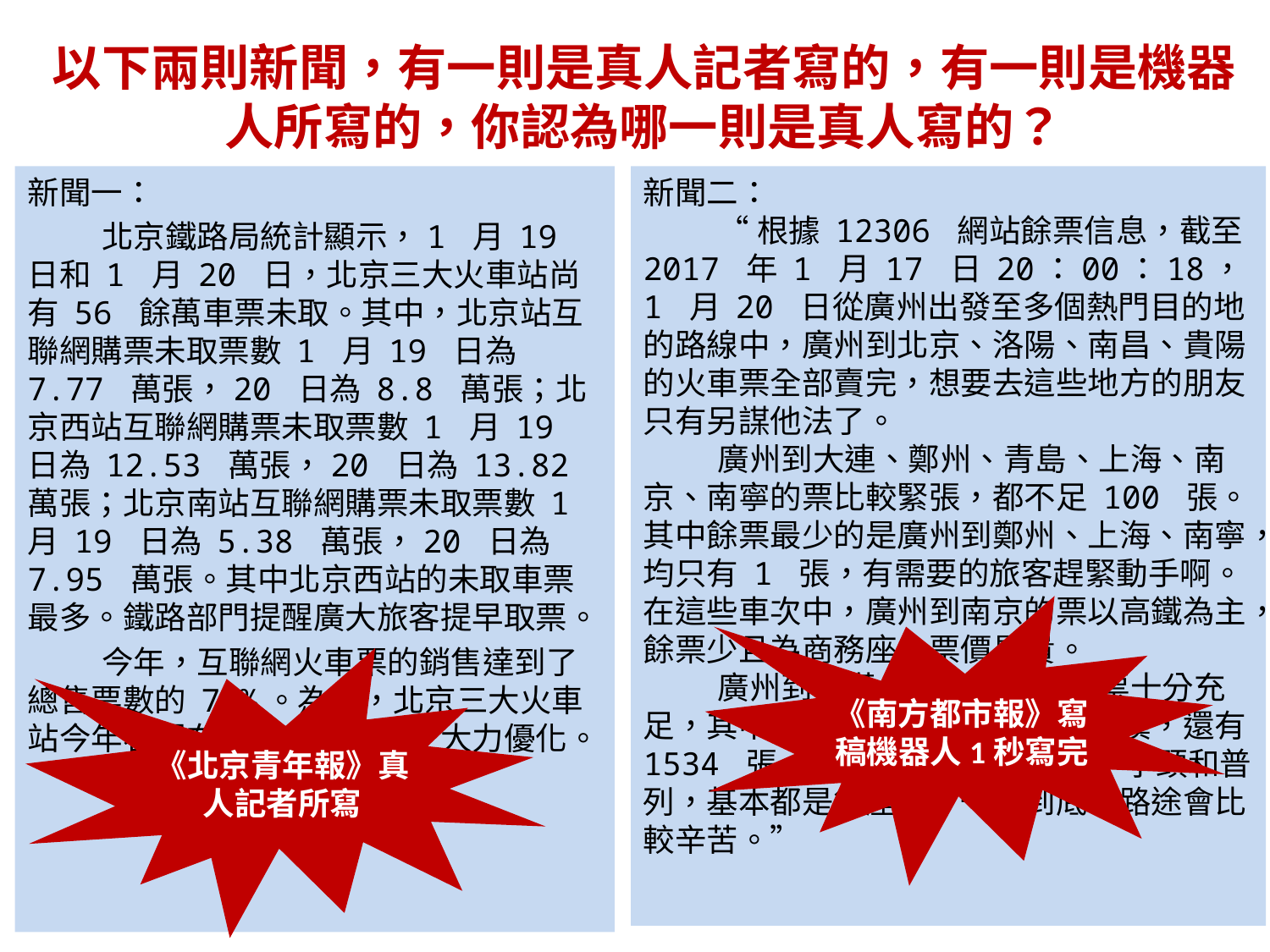

# 以下兩則新聞，有一則是真人記者寫的，有一則是機器人所寫的，你認為哪一則是真人寫的？
新聞一：
北京鐵路局統計顯示，1 月 19 日和 1 月 20 日，北京三大火車站尚有 56 餘萬車票未取。其中，北京站互聯網購票未取票數 1 月 19 日為 7.77 萬張，20 日為 8.8 萬張；北京西站互聯網購票未取票數 1 月 19 日為 12.53 萬張，20 日為 13.82 萬張；北京南站互聯網購票未取票數 1 月 19 日為 5.38 萬張，20 日為 7.95 萬張。其中北京西站的未取車票最多。鐵路部門提醒廣大旅客提早取票。
今年，互聯網火車票的銷售達到了總售票數的 70%。為此，北京三大火車站今年春運在取票方面進行了大力優化。
新聞二：
“根據 12306 網站餘票信息，截至 2017 年 1 月 17 日 20：00：18，1 月 20 日從廣州出發至多個熱門目的地的路線中，廣州到北京、洛陽、南昌、貴陽的火車票全部賣完，想要去這些地方的朋友只有另謀他法了。
廣州到大連、鄭州、青島、上海、南京、南寧的票比較緊張，都不足 100 張。其中餘票最少的是廣州到鄭州、上海、南寧，均只有 1 張，有需要的旅客趕緊動手啊。在這些車次中，廣州到南京的票以高鐵為主，餘票少且為商務座，票價昂貴。
廣州到武漢、長沙、岳陽的票十分充足，其中，餘票最多的是廣州到武漢，還有 1534 張。不過，車次主要是 K 字頭和普列，基本都是無座票，一站到底，路途會比較辛苦。”
《南方都市報》寫稿機器人1秒寫完
《北京青年報》真人記者所寫